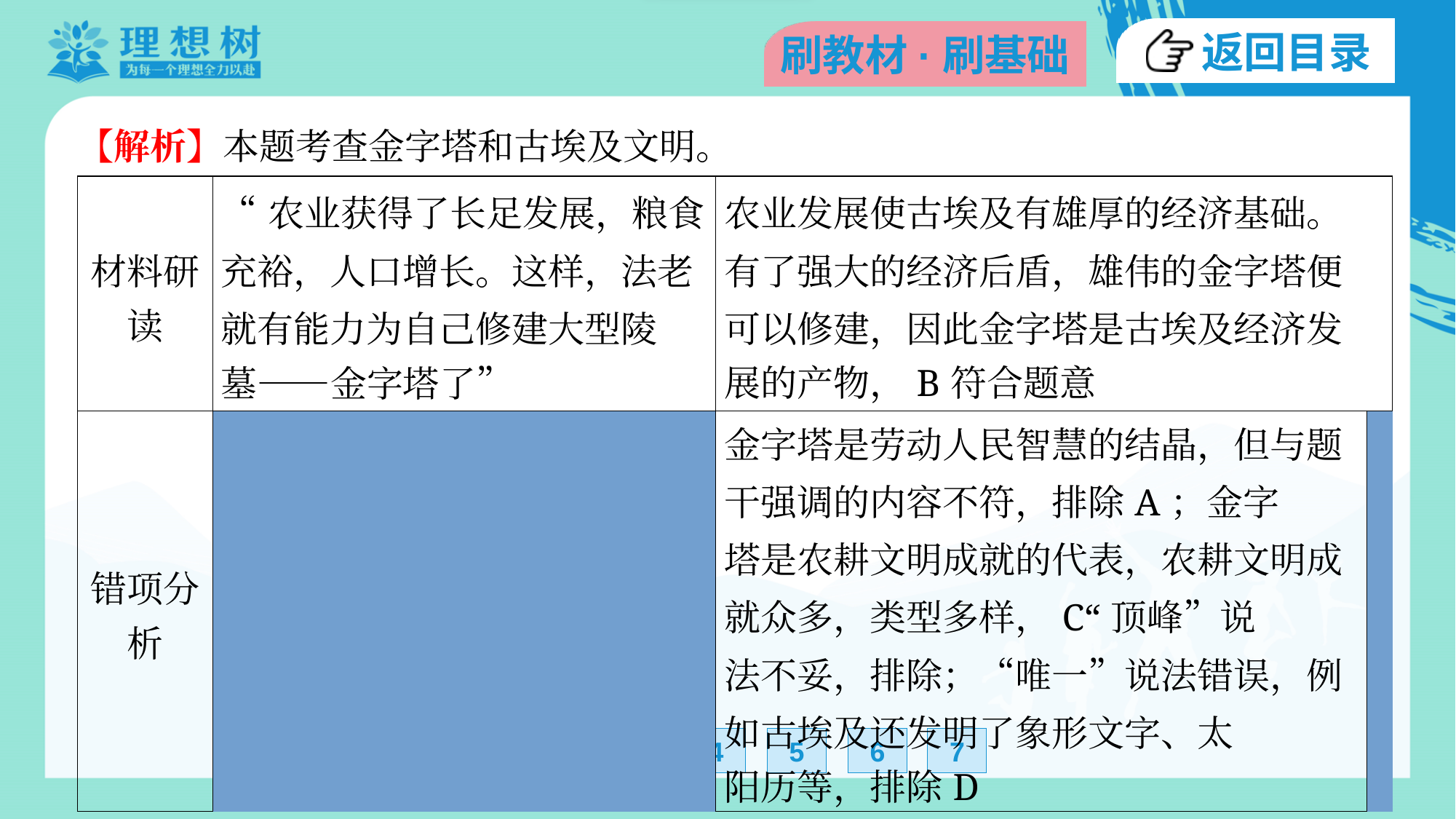

【解析】本题考查金字塔和古埃及文明。
| 材料研 读 |  | “农业获得了长足发展，粮食 充裕，人口增长。这样，法老 就有能力为自己修建大型陵 墓——金字塔了” | 农业发展使古埃及有雄厚的经济基础。 有了强大的经济后盾，雄伟的金字塔便 可以修建，因此金字塔是古埃及经济发 展的产物，B符合题意 |  |
| --- | --- | --- | --- | --- |
| 错项分 析 |  | 金字塔是劳动人民智慧的结晶，但与题干强调的内容不符，排除A；金字 塔是农耕文明成就的代表，农耕文明成就众多，类型多样，C“顶峰”说 法不妥，排除；“唯一”说法错误，例如古埃及还发明了象形文字、太 阳历等，排除D |  |  |